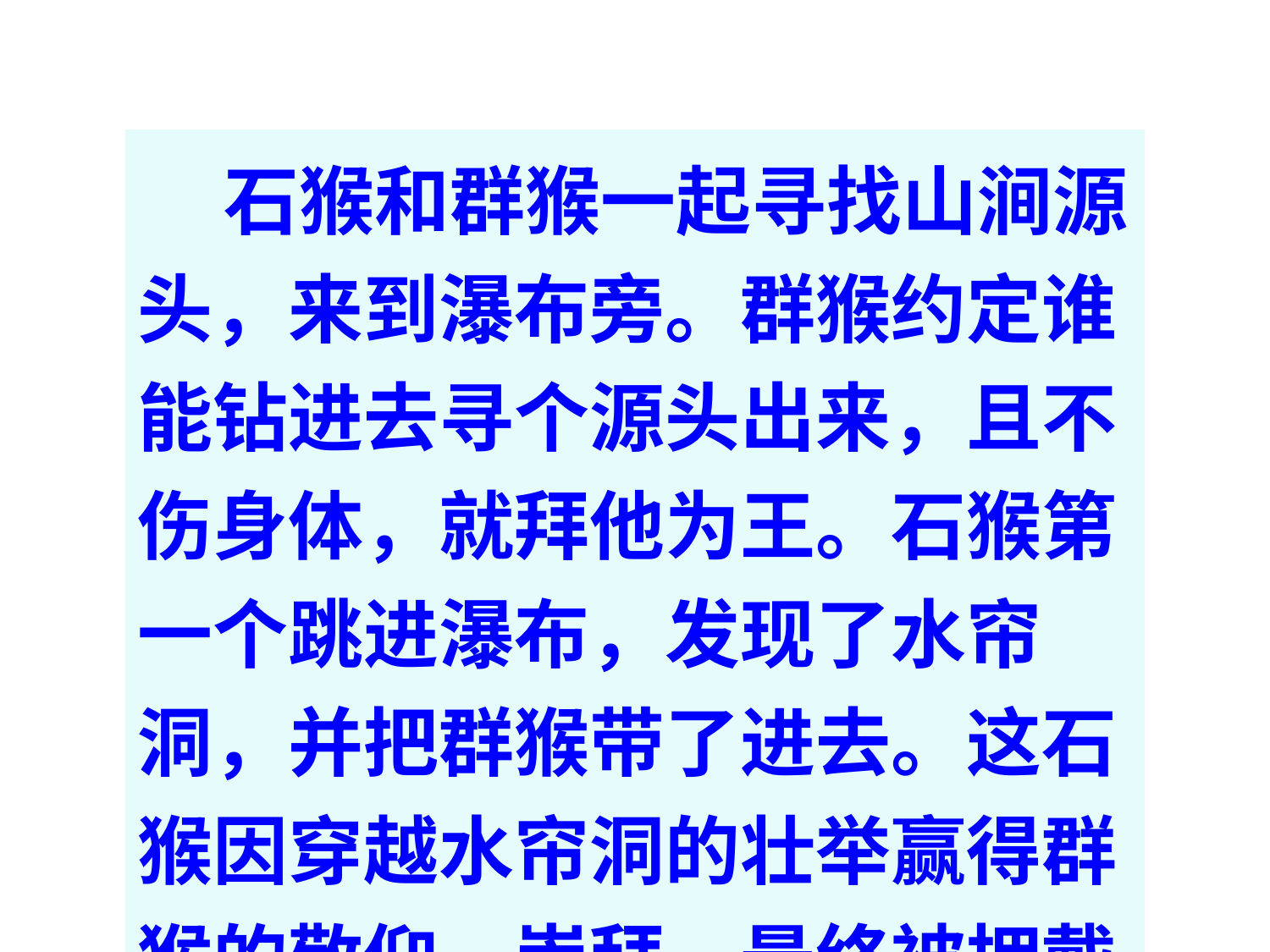

石猴和群猴一起寻找山涧源头，来到瀑布旁。群猴约定谁能钻进去寻个源头出来，且不伤身体，就拜他为王。石猴第一个跳进瀑布，发现了水帘洞，并把群猴带了进去。这石猴因穿越水帘洞的壮举赢得群猴的敬仰、崇拜，最终被拥戴为王。